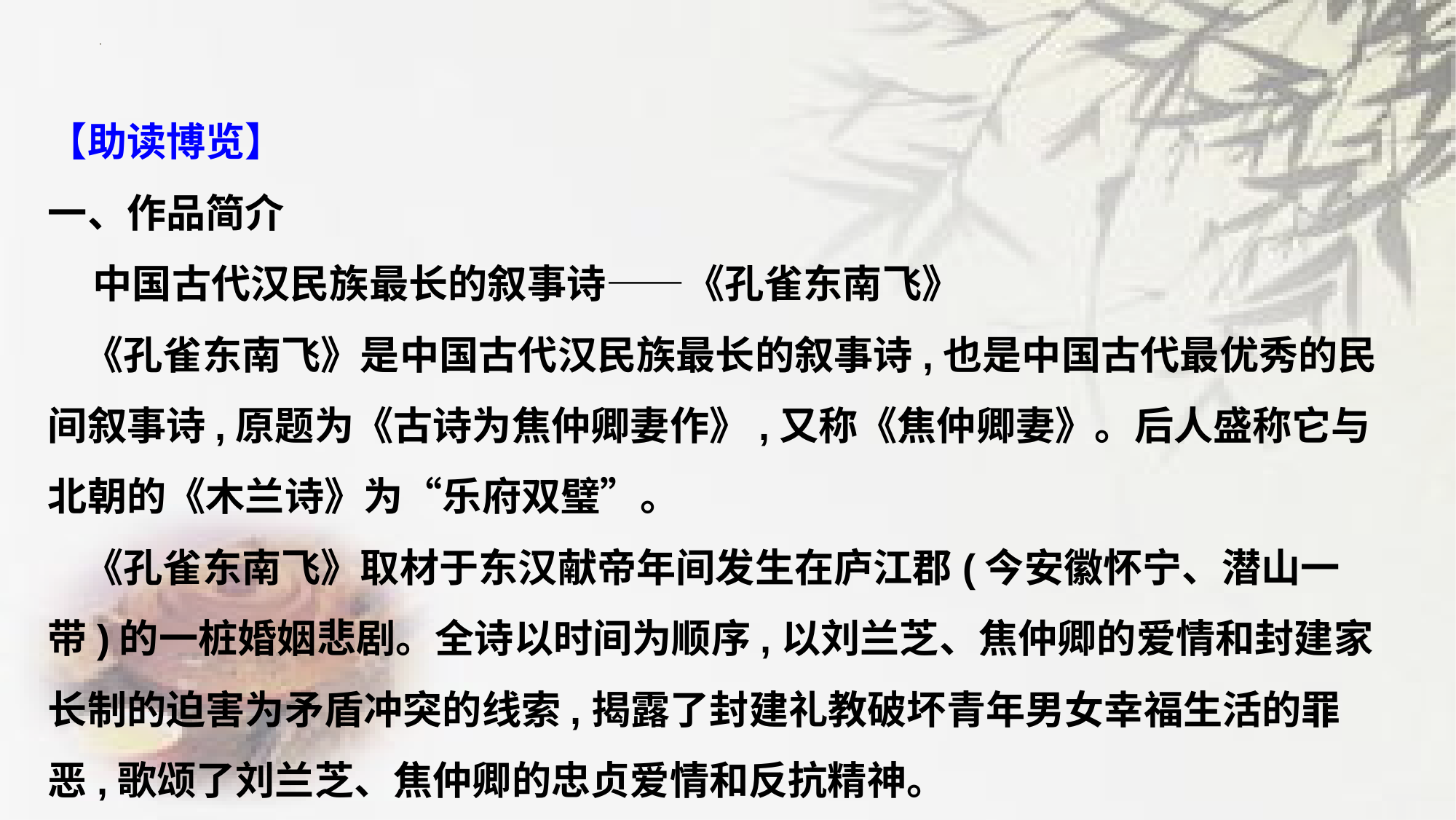

【助读博览】
一、作品简介
    中国古代汉民族最长的叙事诗——《孔雀东南飞》
   《孔雀东南飞》是中国古代汉民族最长的叙事诗,也是中国古代最优秀的民间叙事诗,原题为《古诗为焦仲卿妻作》,又称《焦仲卿妻》。后人盛称它与北朝的《木兰诗》为“乐府双璧”。
   《孔雀东南飞》取材于东汉献帝年间发生在庐江郡(今安徽怀宁、潜山一带)的一桩婚姻悲剧。全诗以时间为顺序,以刘兰芝、焦仲卿的爱情和封建家长制的迫害为矛盾冲突的线索,揭露了封建礼教破坏青年男女幸福生活的罪恶,歌颂了刘兰芝、焦仲卿的忠贞爱情和反抗精神。